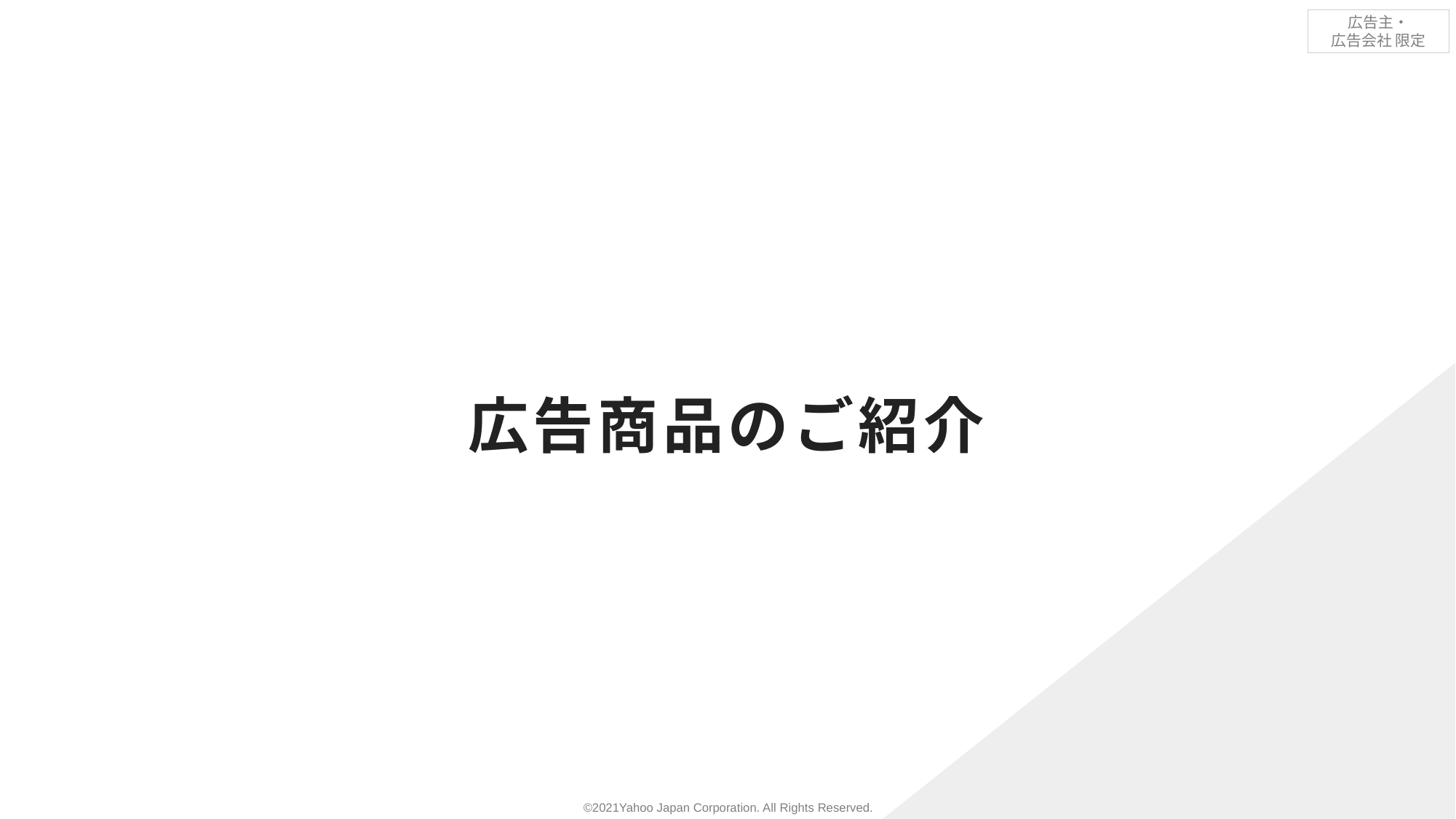

広告商品のご紹介
©2021Yahoo Japan Corporation. All Rights Reserved.